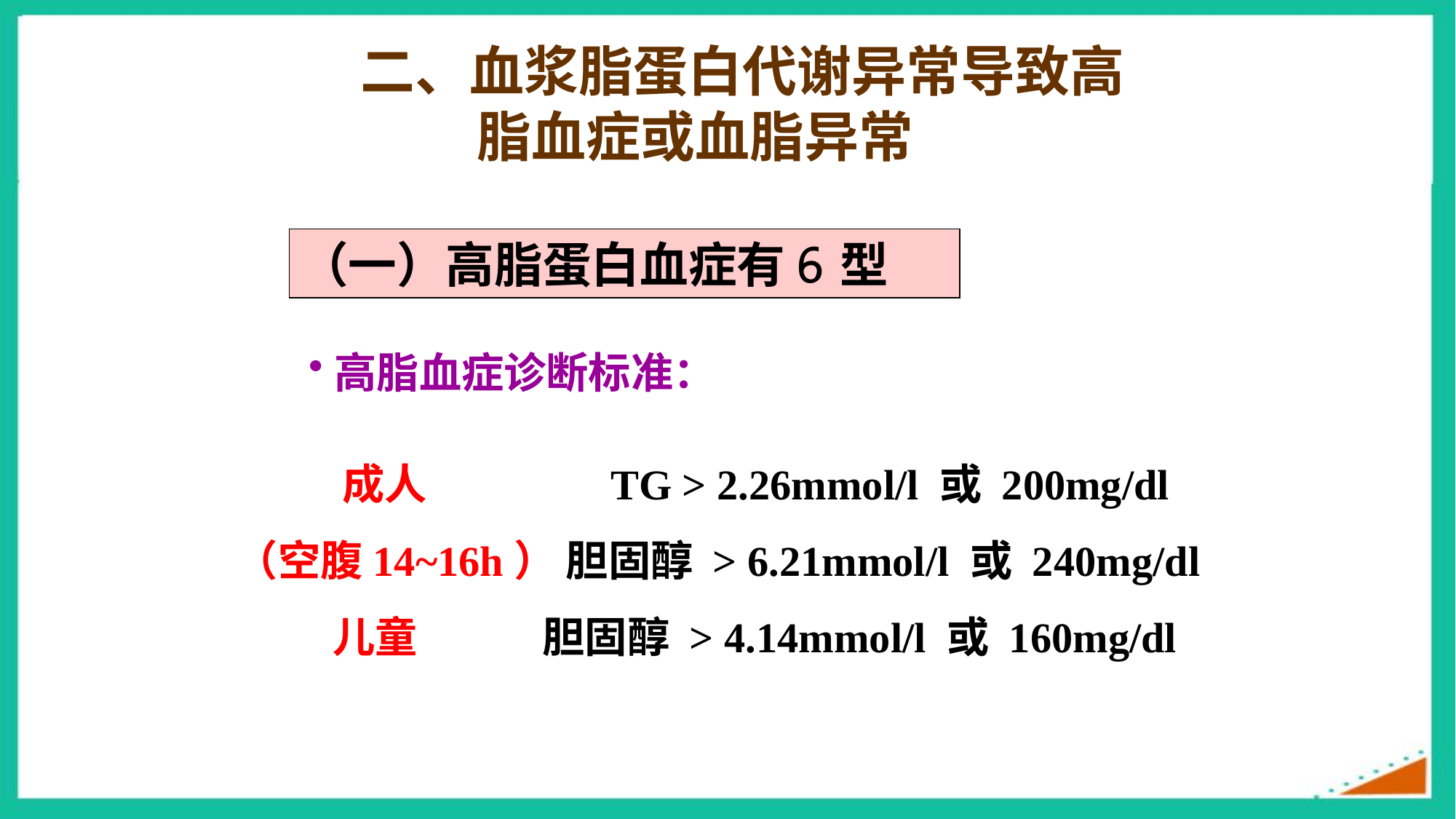

二、血浆脂蛋白代谢异常导致高脂血症或血脂异常
（一）高脂蛋白血症有6型
高脂血症诊断标准：
          成人                  TG > 2.26mmol/l 或 200mg/dl
（空腹14~16h） 胆固醇 > 6.21mmol/l 或 240mg/dl
         儿童             胆固醇 > 4.14mmol/l 或 160mg/dl